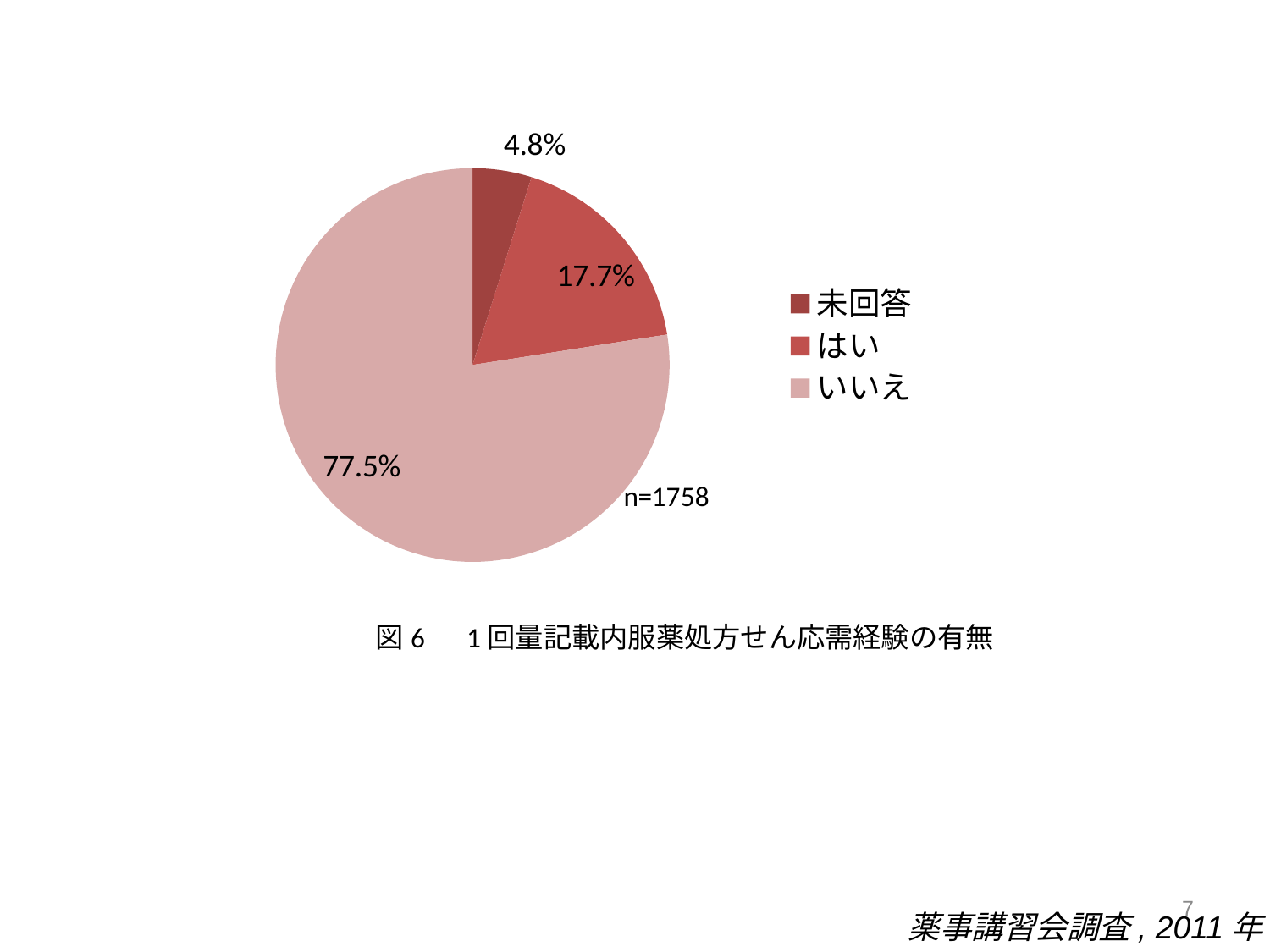

### Chart

| Category |  |
|---|---|
| 未回答 | 85.0 |
| はい | 311.0 |
| いいえ | 1362.0 |
　　　　　　　　　図6　1回量記載内服薬処方せん応需経験の有無

7
薬事講習会調査, 2011年